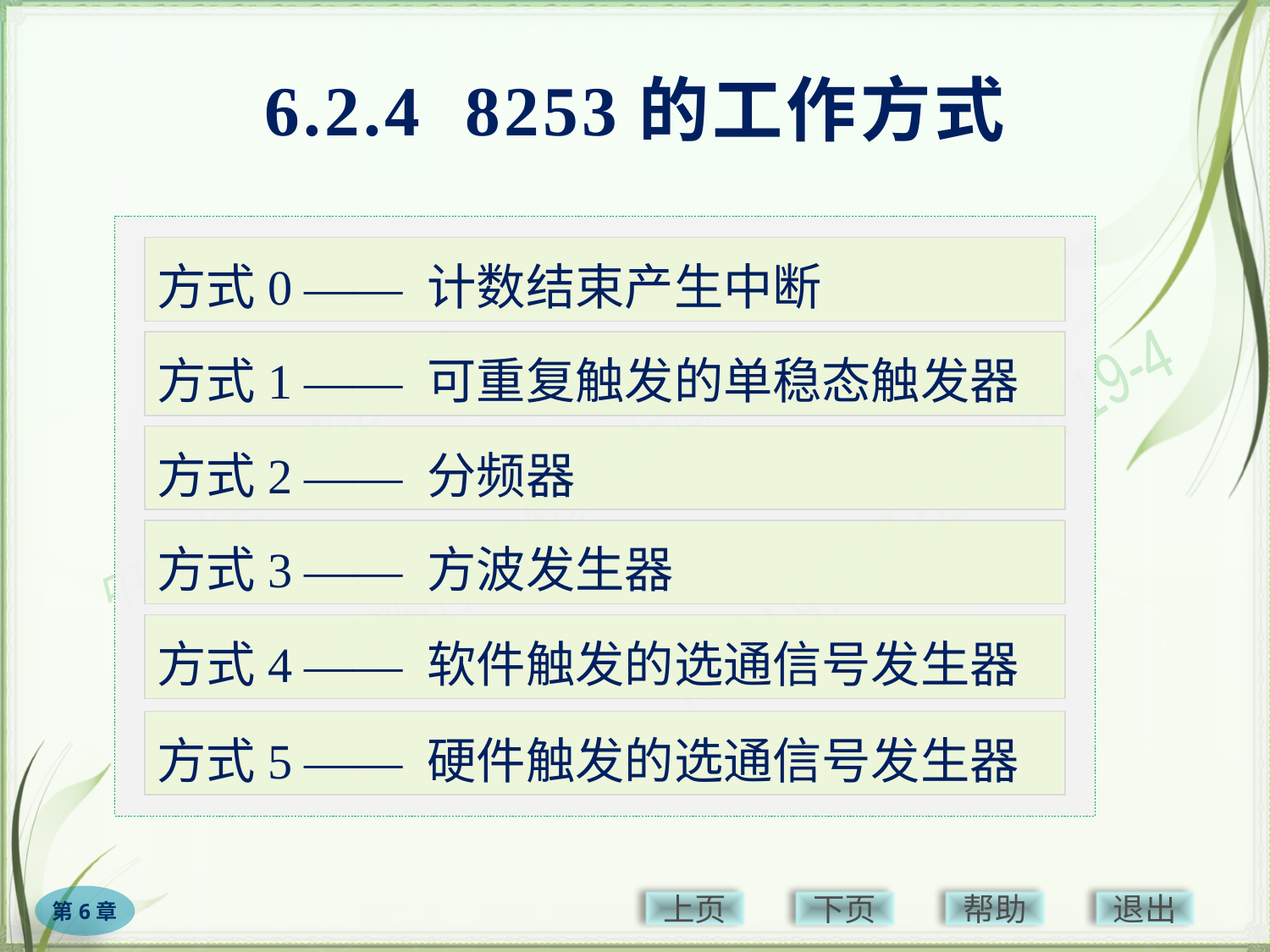

# 6.2.4  8253的工作方式

方式0 —— 计数结束产生中断
方式1 —— 可重复触发的单稳态触发器
方式2 —— 分频器
方式3 —— 方波发生器
方式4 —— 软件触发的选通信号发生器
方式5 —— 硬件触发的选通信号发生器